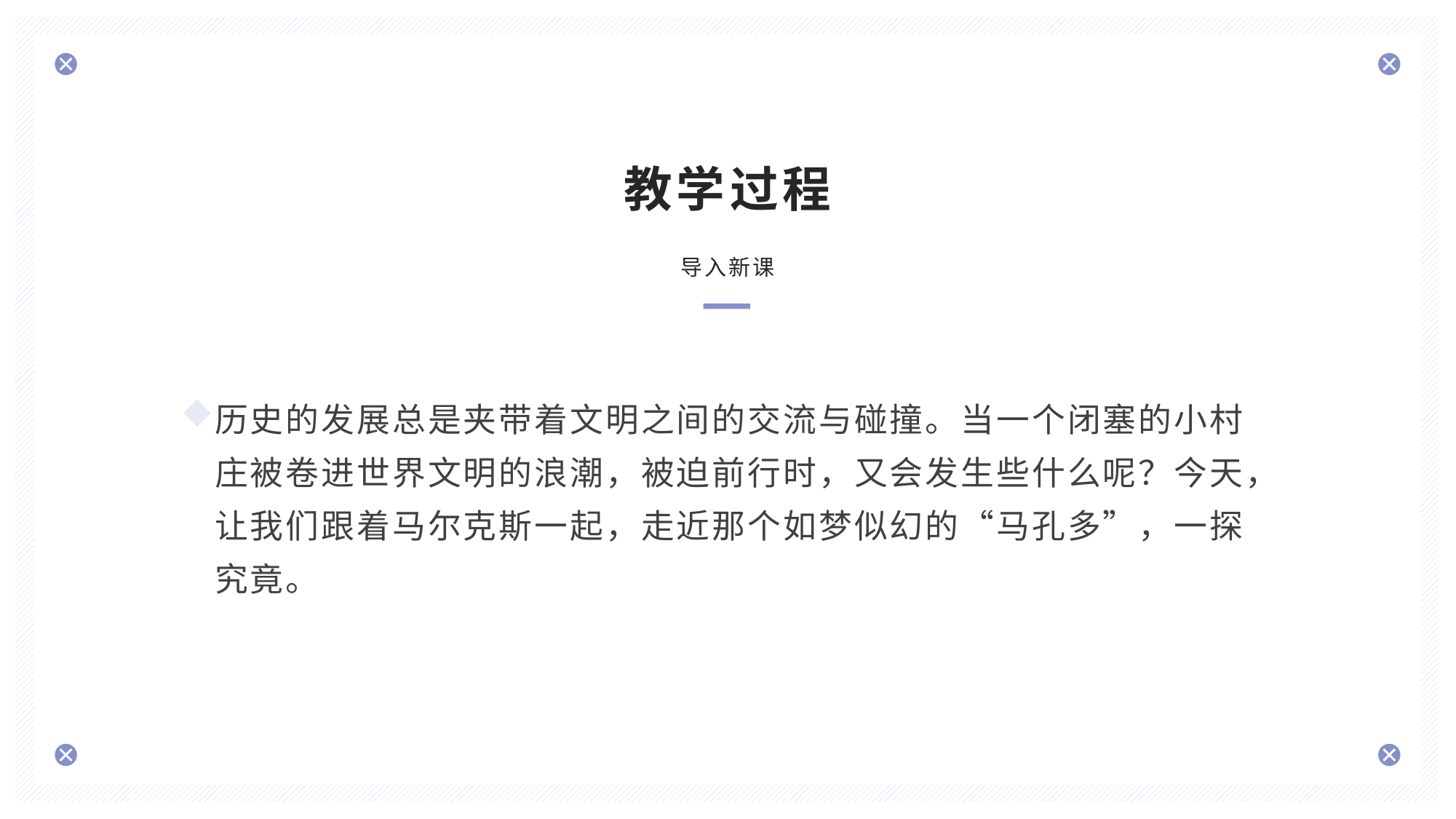

教学过程
导入新课

历史的发展总是夹带着文明之间的交流与碰撞。当一个闭塞的小村庄被卷进世界文明的浪潮，被迫前行时，又会发生些什么呢？今天，让我们跟着马尔克斯一起，走近那个如梦似幻的“马孔多”，一探究竟。